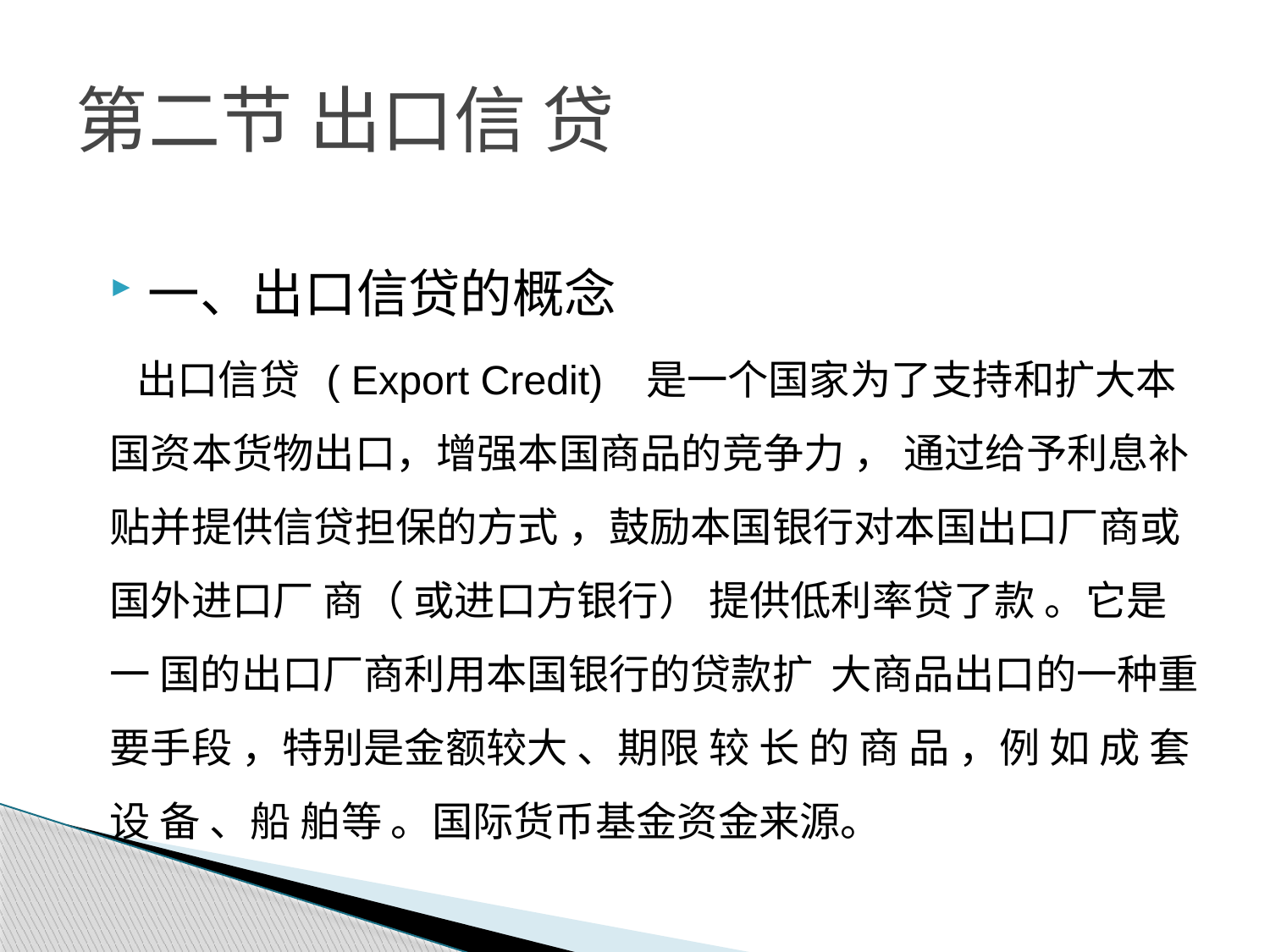

# 第二节 出口信 贷
一、出口信贷的概念
  出口信贷  ( Export Credit)   是一个国家为了支持和扩大本国资本货物出口，增强本国商品的竞争力 ， 通过给予利息补贴并提供信贷担保的方式 ，鼓励本国银行对本国出口厂商或国外进口厂 商（ 或进口方银行） 提供低利率贷了款 。它是 一 国的出口厂商利用本国银行的贷款扩  大商品出口的一种重要手段 ，特别是金额较大 、期限 较 长 的 商 品 ，例 如 成 套 设 备 、船 舶等 。国际货币基金资金来源。